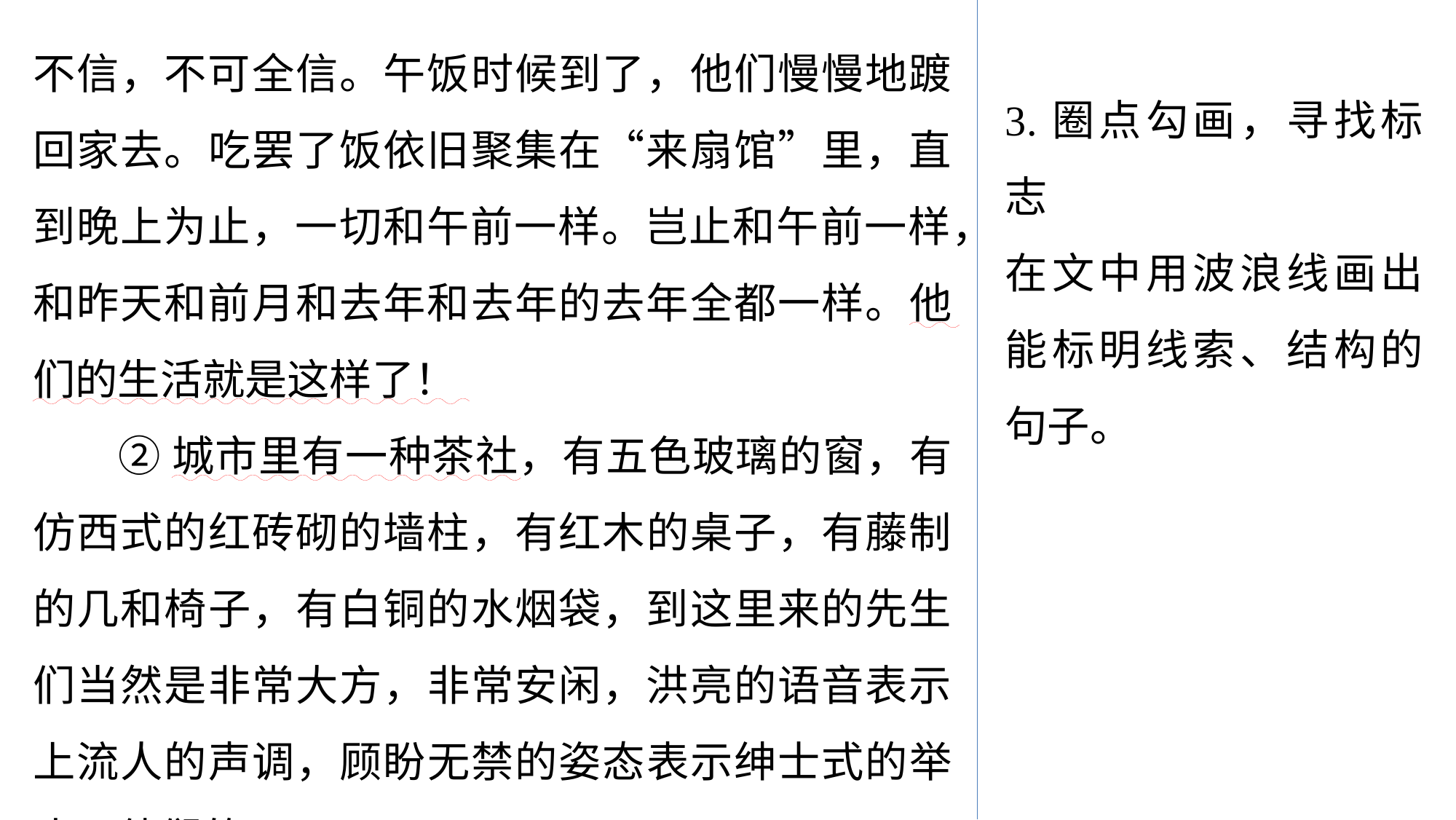

不信，不可全信。午饭时候到了，他们慢慢地踱回家去。吃罢了饭依旧聚集在“来扇馆”里，直到晚上为止，一切和午前一样。岂止和午前一样，和昨天和前月和去年和去年的去年全都一样。他们的生活就是这样了！
②城市里有一种茶社，有五色玻璃的窗，有仿西式的红砖砌的墙柱，有红木的桌子，有藤制的几和椅子，有白铜的水烟袋，到这里来的先生们当然是非常大方，非常安闲，洪亮的语音表示上流人的声调，顾盼无禁的姿态表示绅士式的举止。他们的
3.圈点勾画，寻找标志
在文中用波浪线画出能标明线索、结构的句子。